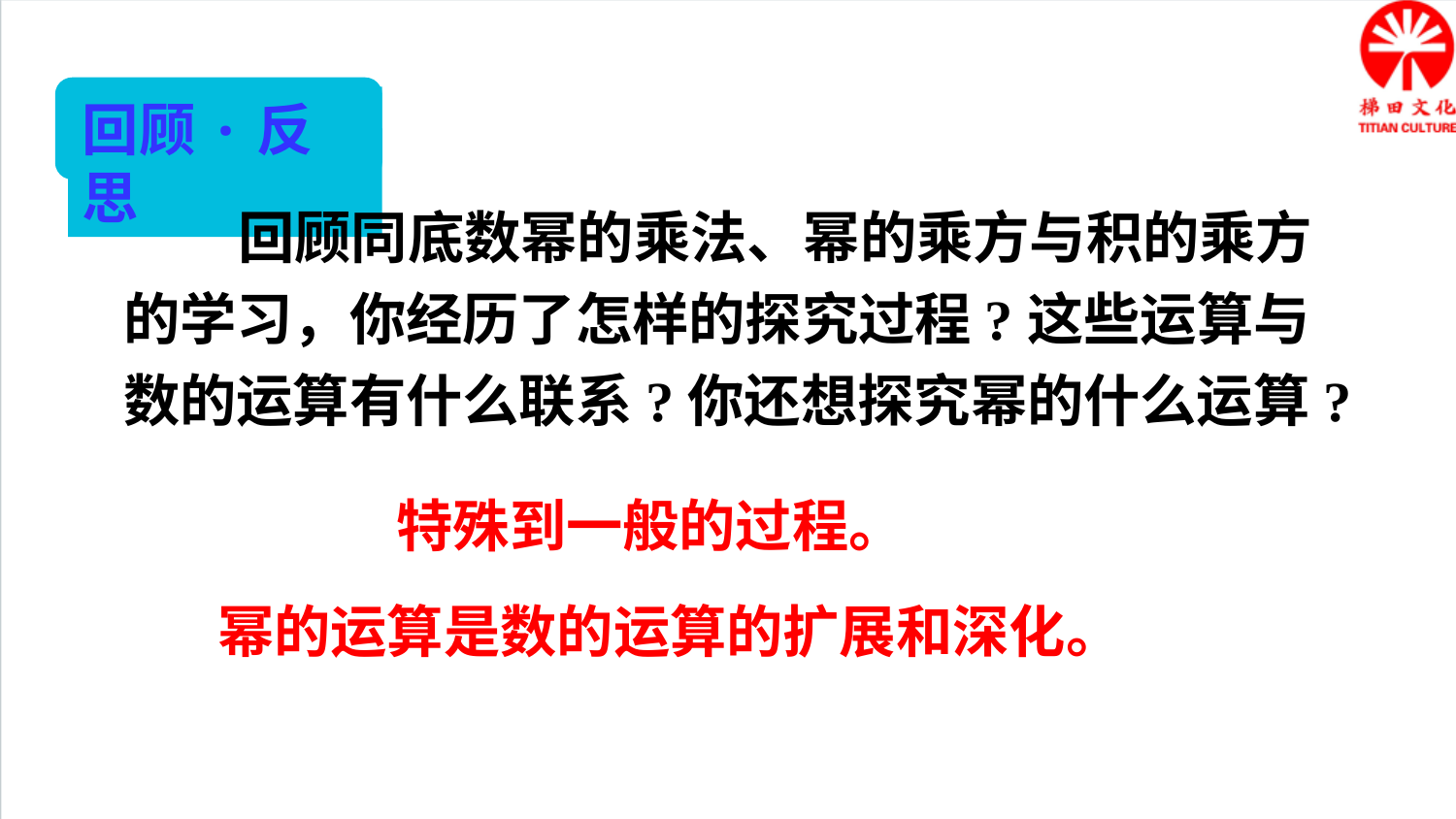

回顾·反思
回顾同底数幂的乘法、幂的乘方与积的乘方的学习，你经历了怎样的探究过程?这些运算与数的运算有什么联系?你还想探究幂的什么运算?
特殊到一般的过程。
幂的运算是数的运算的扩展和深化。